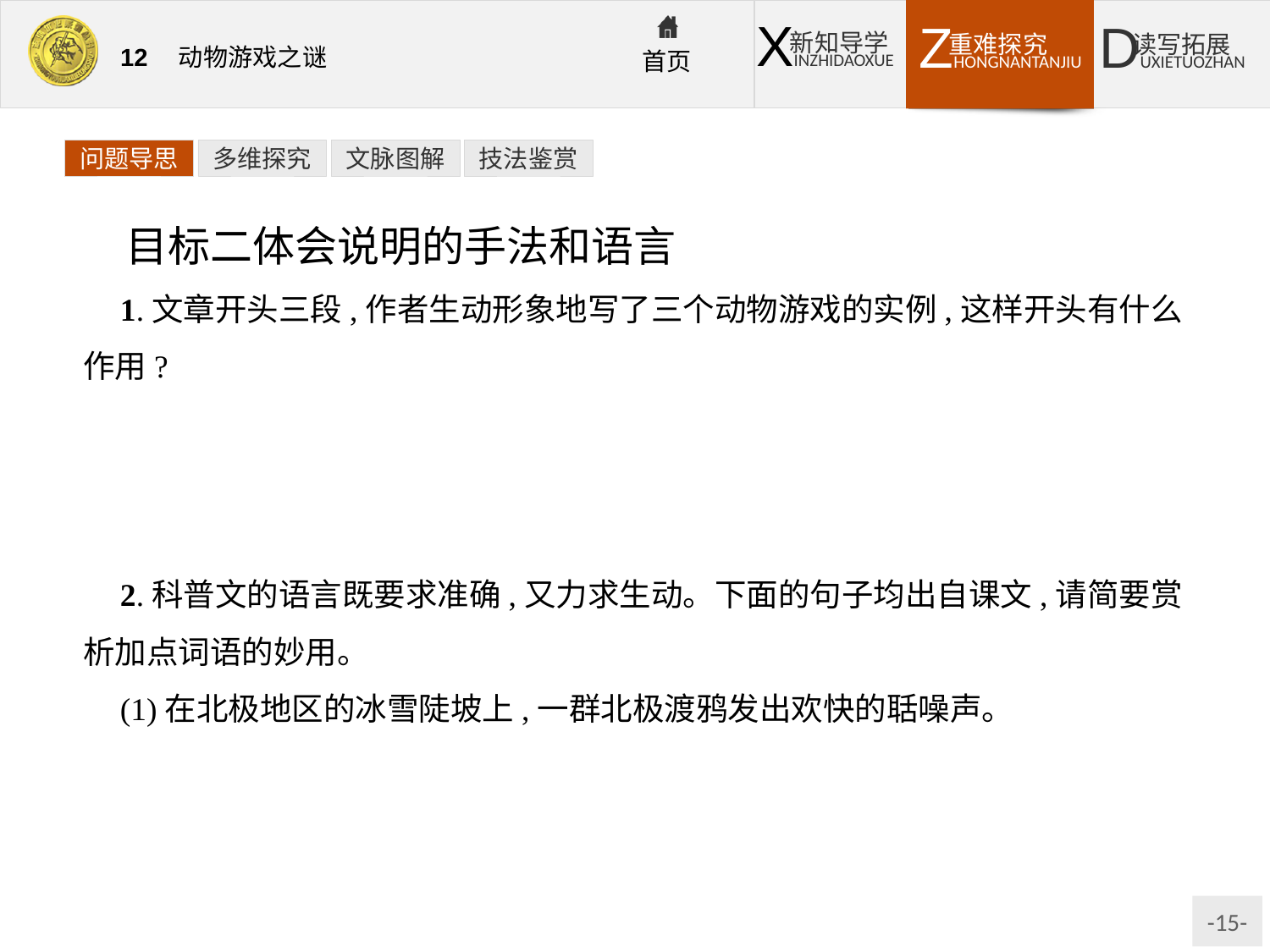

问题导思
多维探究
文脉图解
技法鉴赏
目标二体会说明的手法和语言
1.文章开头三段,作者生动形象地写了三个动物游戏的实例,这样开头有什么作用?
提示:文章开头借助形象的描写把抽象、枯燥的知识说得具体生动,既增加了文章的可读性,引起了读者的阅读兴趣,又表达了作者对游戏中动物的智慧的惊叹和喜爱之情。
2.科普文的语言既要求准确,又力求生动。下面的句子均出自课文,请简要赏析加点词语的妙用。
(1)在北极地区的冰雪陡坡上,一群北极渡鸦发出欢快的聒噪声。
提示:“聒噪声”,嘈杂刺耳,客观描写了北极鸦的叫声,“欢快的聒噪声”用了拟人手法,表现了北极鸦游戏时的欢乐情景。